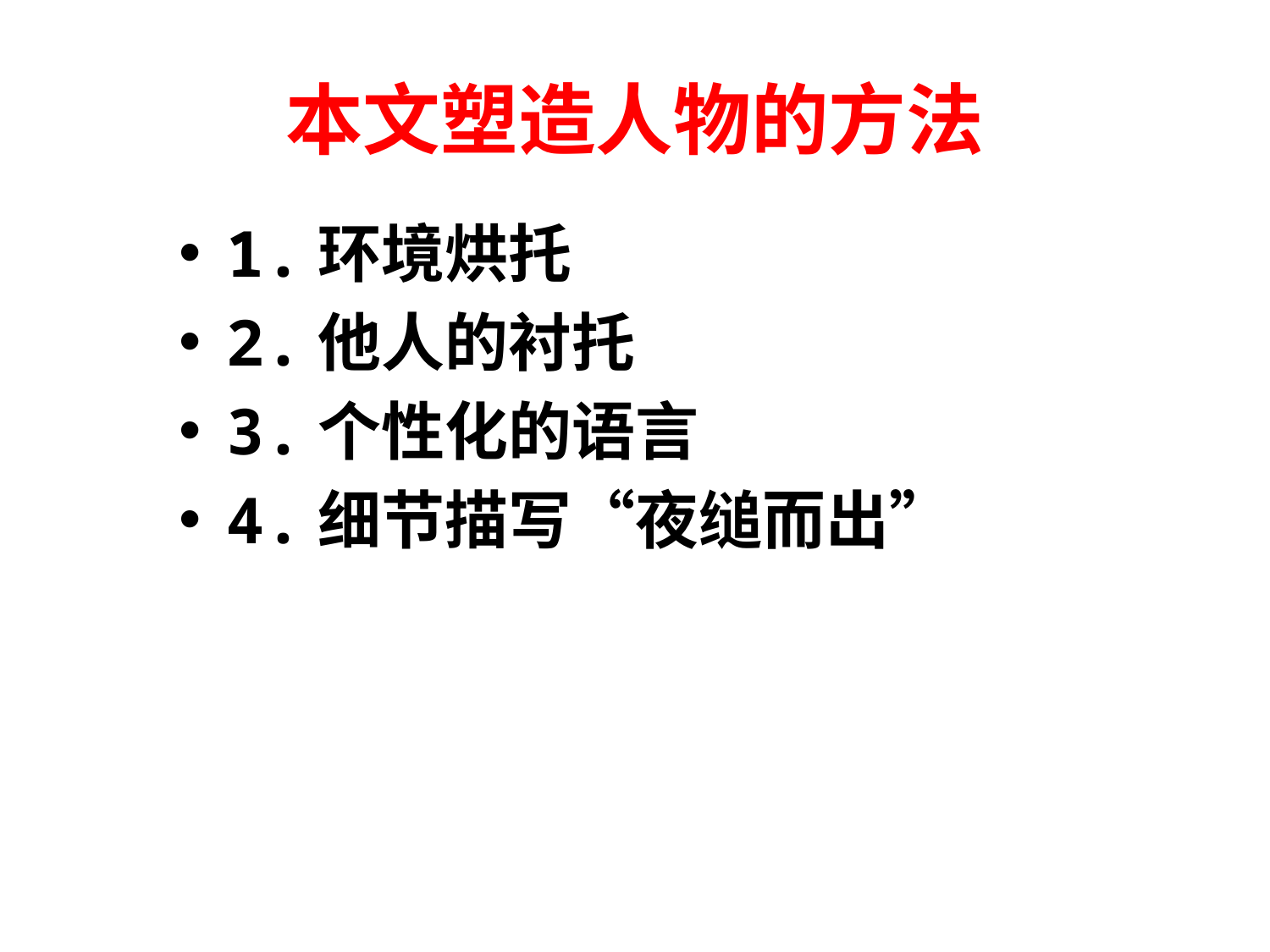

本文塑造人物的方法
1.环境烘托
2.他人的衬托
3.个性化的语言
4.细节描写“夜缒而出”